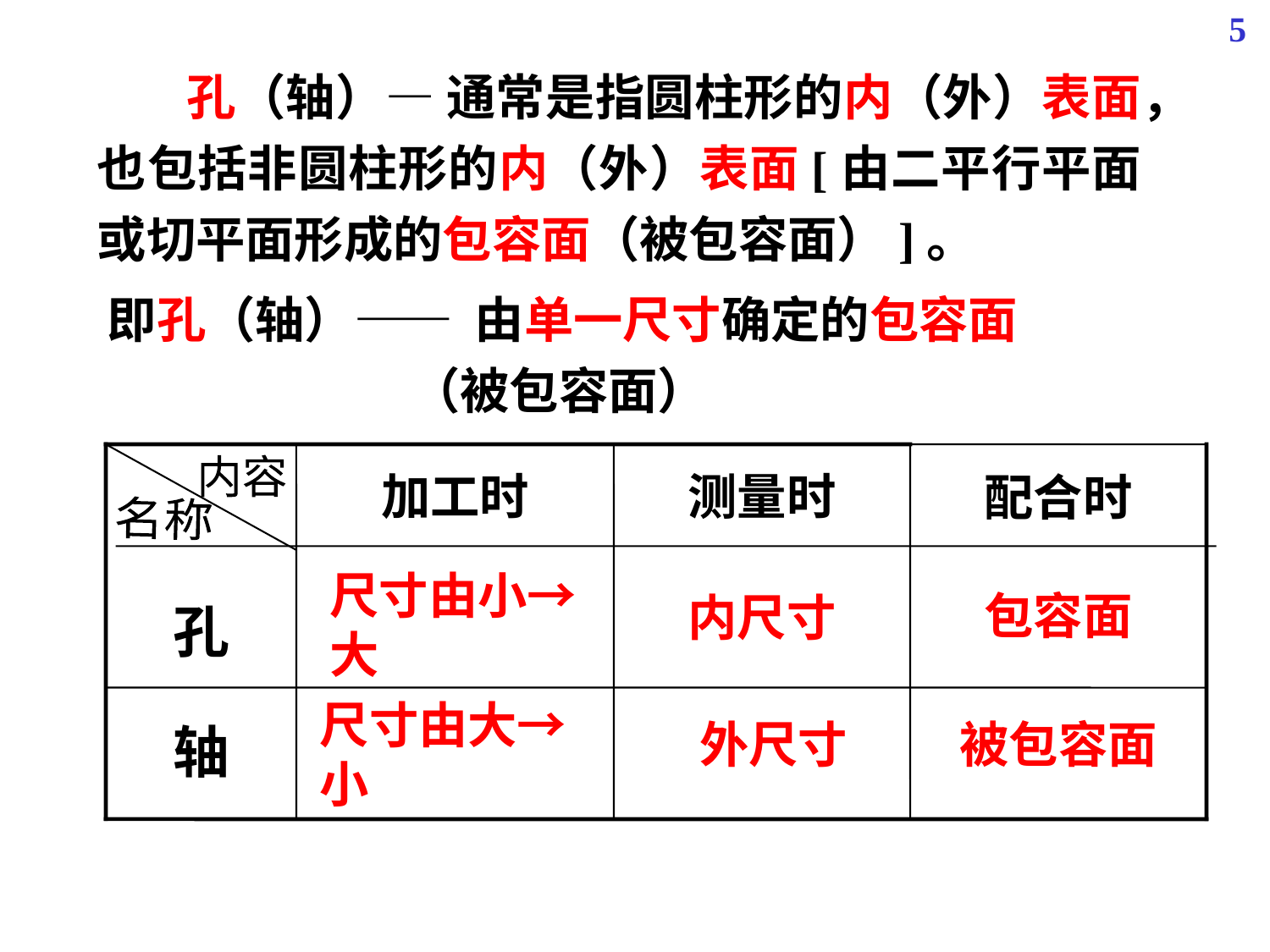

5
        孔（轴）— 通常是指圆柱形的内（外）表面，也包括非圆柱形的内（外）表面[由二平行平面或切平面形成的包容面（被包容面）]。
即孔（轴）——  由单一尺寸确定的包容面
                          （被包容面）

内容
加工时
测量时
配合时
名称

尺寸由小→大
包容面
内尺寸
孔

尺寸由大→小
外尺寸
被包容面
轴